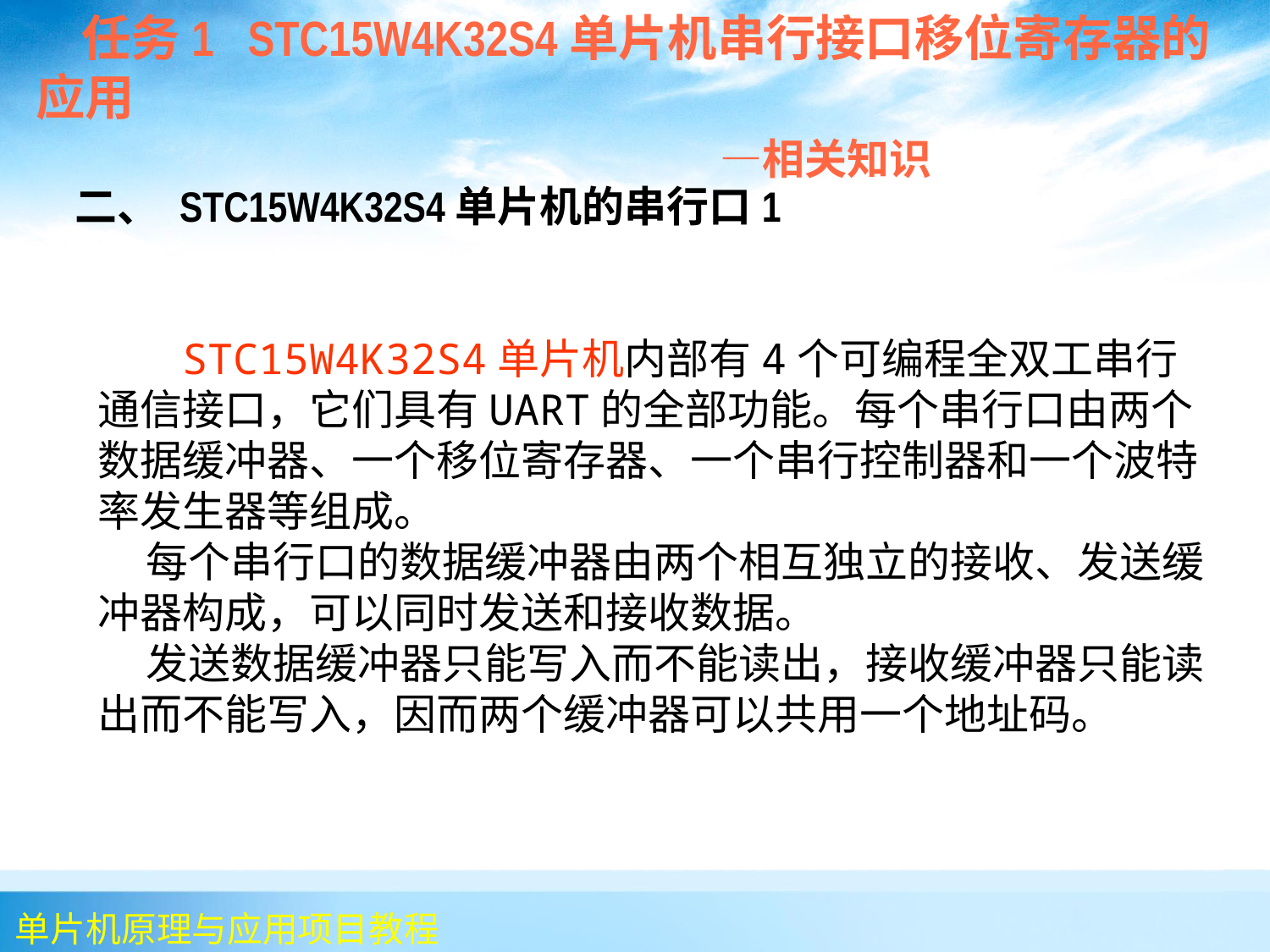

任务1   STC15W4K32S4单片机串行接口移位寄存器的应用
                                                             —相关知识
  二、 STC15W4K32S4单片机的串行口1

    STC15W4K32S4单片机内部有4个可编程全双工串行通信接口，它们具有UART的全部功能。每个串行口由两个数据缓冲器、一个移位寄存器、一个串行控制器和一个波特率发生器等组成。
    每个串行口的数据缓冲器由两个相互独立的接收、发送缓冲器构成，可以同时发送和接收数据。
    发送数据缓冲器只能写入而不能读出，接收缓冲器只能读出而不能写入，因而两个缓冲器可以共用一个地址码。